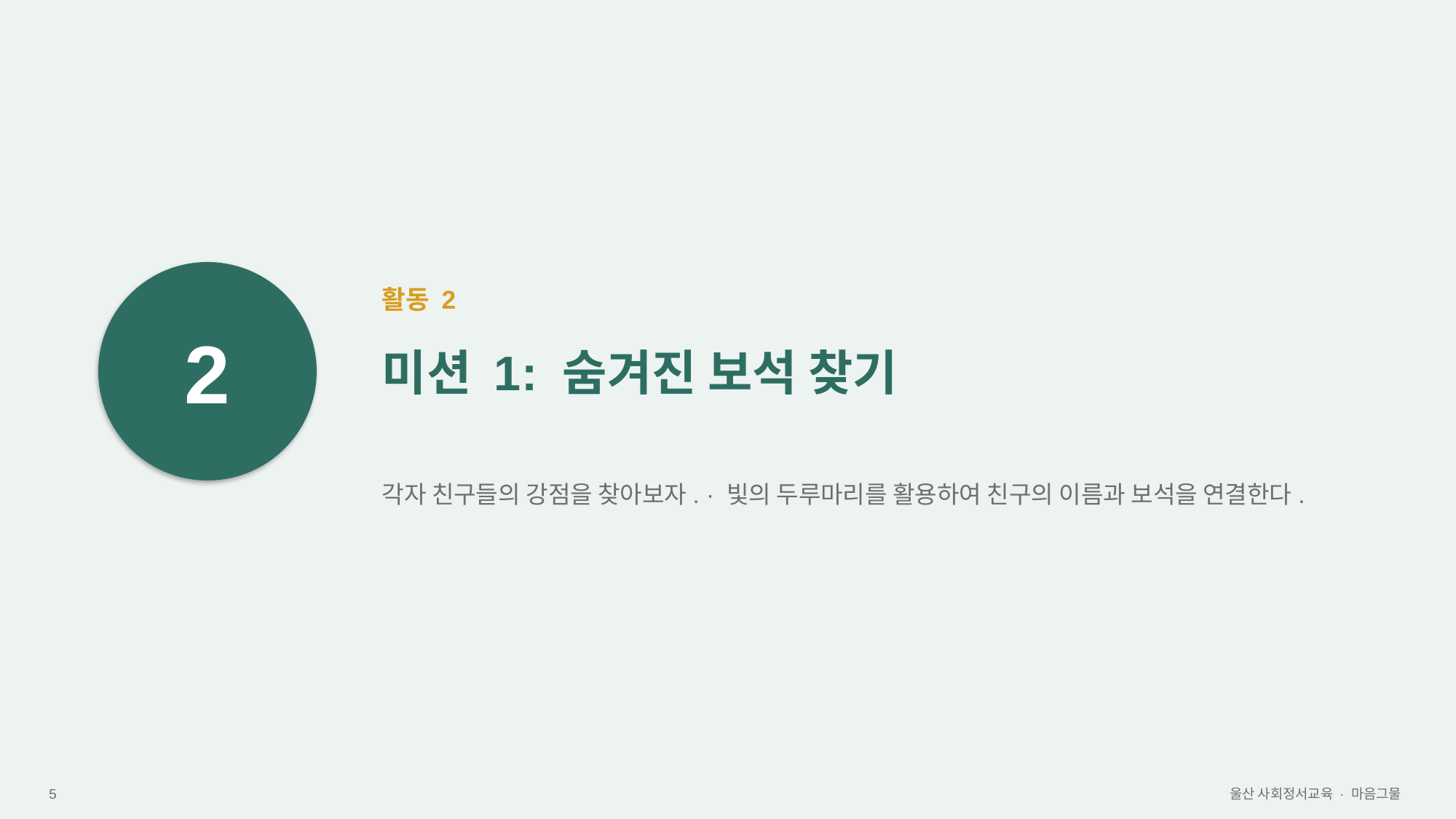

2
활동 2
미션 1: 숨겨진 보석 찾기
각자 친구들의 강점을 찾아보자. · 빛의 두루마리를 활용하여 친구의 이름과 보석을 연결한다.
5
울산 사회정서교육 · 마음그물